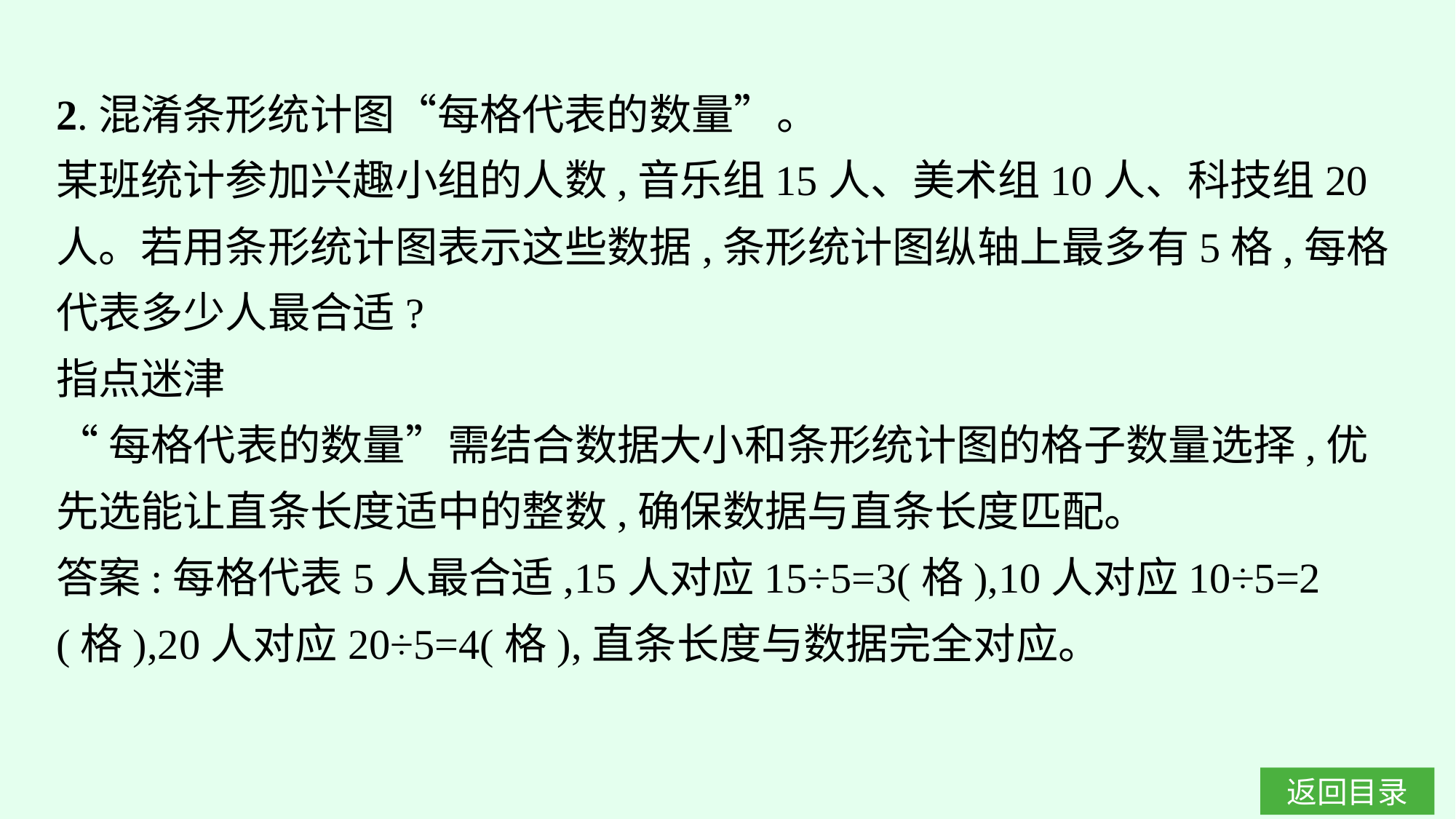

2.混淆条形统计图“每格代表的数量”。
某班统计参加兴趣小组的人数,音乐组15人、美术组10人、科技组20人。若用条形统计图表示这些数据,条形统计图纵轴上最多有5格,每格代表多少人最合适?
指点迷津
“每格代表的数量”需结合数据大小和条形统计图的格子数量选择,优先选能让直条长度适中的整数,确保数据与直条长度匹配。
答案:每格代表5人最合适,15人对应15÷5=3(格),10人对应10÷5=2(格),20人对应20÷5=4(格),直条长度与数据完全对应。